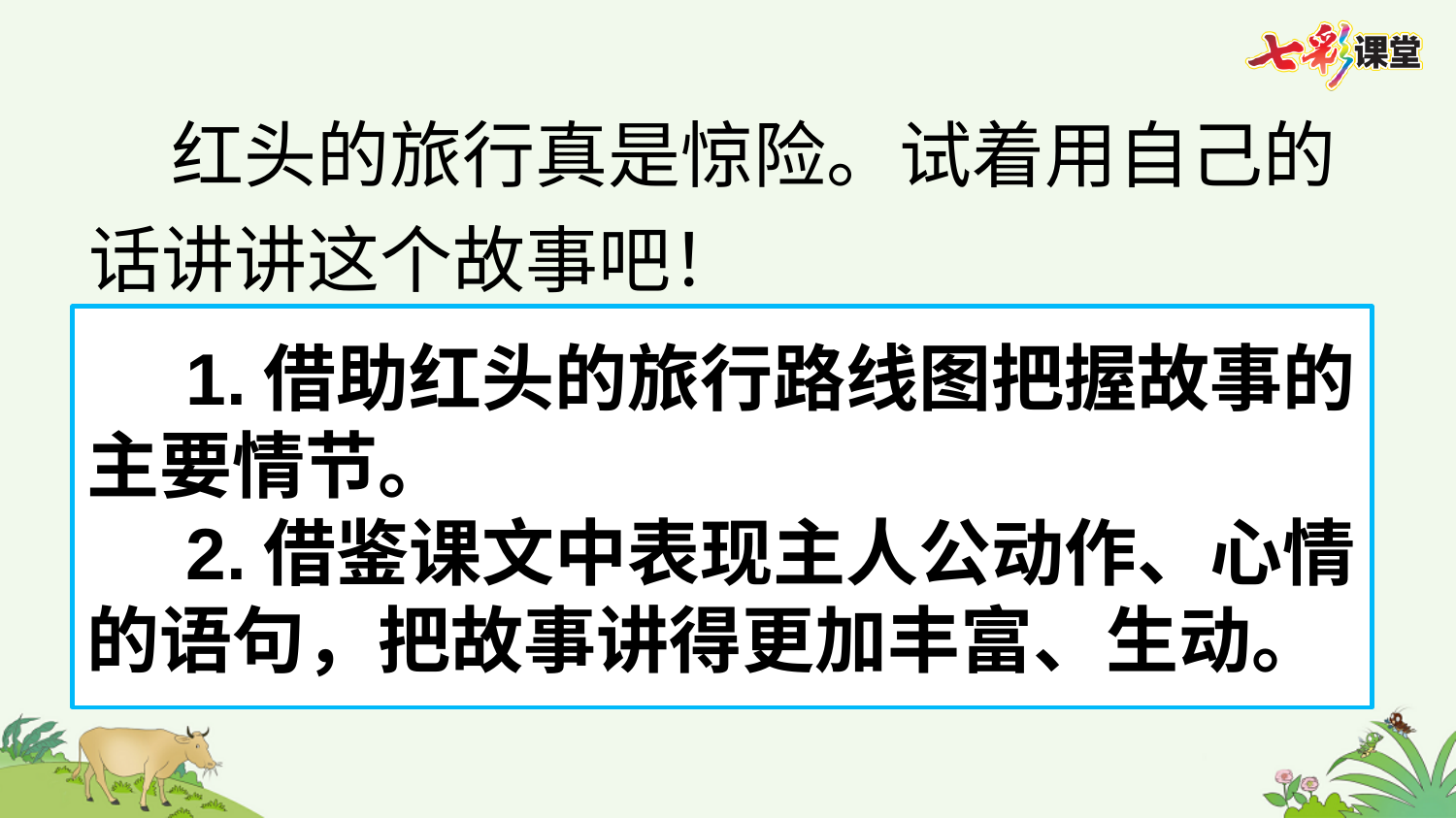

红头的旅行真是惊险。试着用自己的话讲讲这个故事吧！
1.借助红头的旅行路线图把握故事的主要情节。
2.借鉴课文中表现主人公动作、心情的语句，把故事讲得更加丰富、生动。